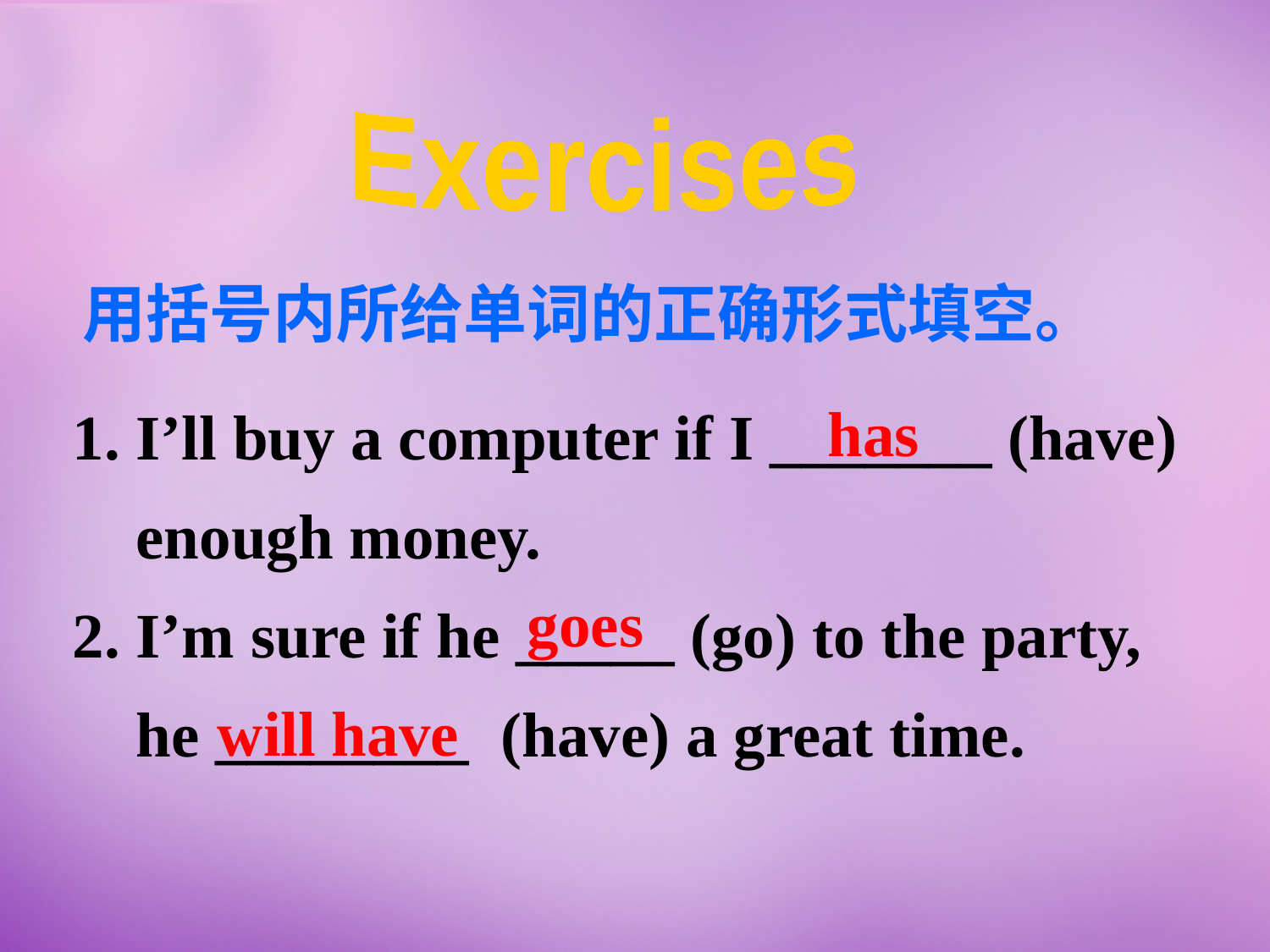

Exercises
用括号内所给单词的正确形式填空。
has
1. I’ll buy a computer if I _______ (have)
    enough money.
2. I’m sure if he _____ (go) to the party,
    he ________  (have) a great time.
goes
will have